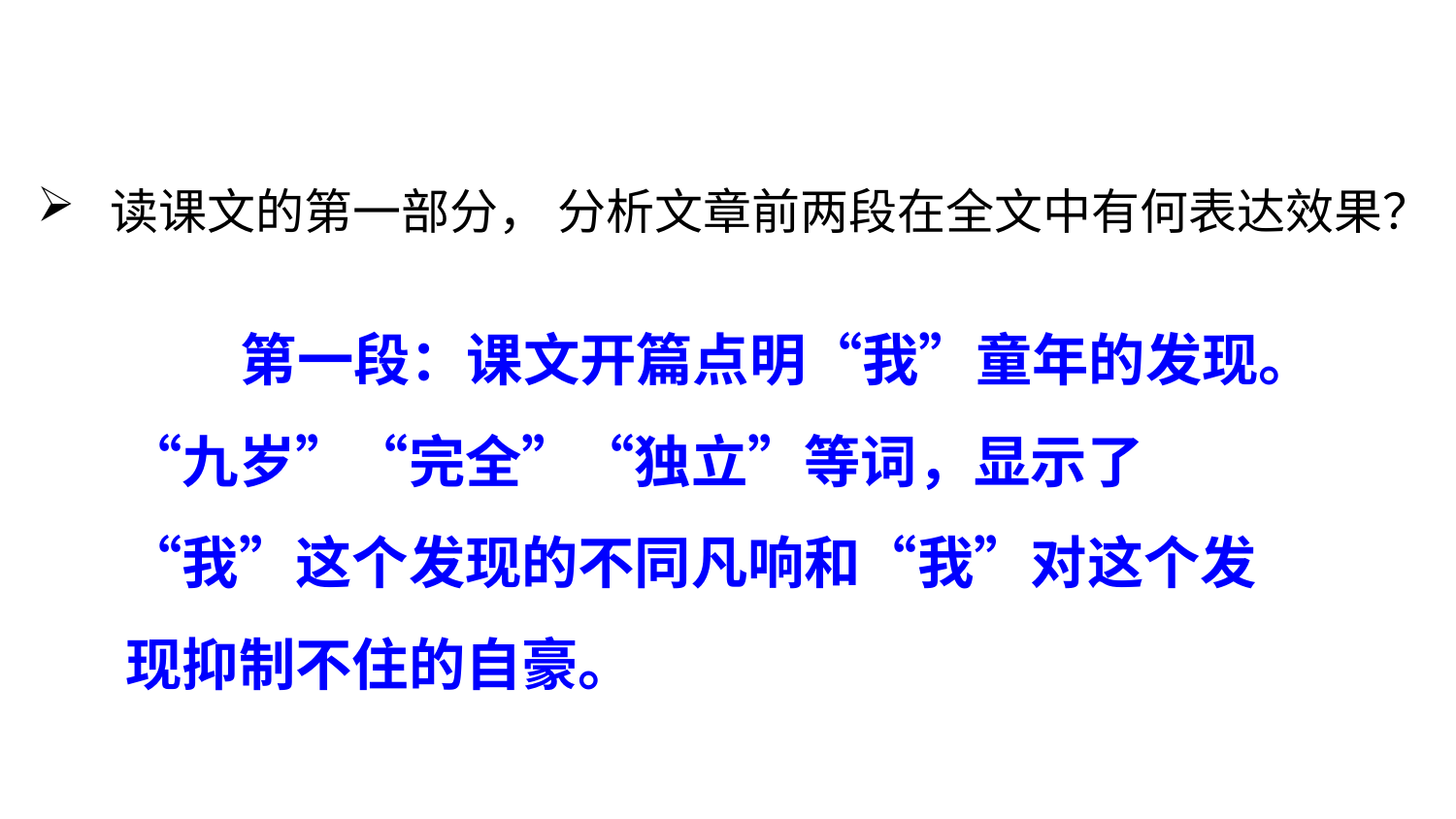

读课文的第一部分， 分析文章前两段在全文中有何表达效果？
第一段：课文开篇点明“我”童年的发现。“九岁”“完全”“独立”等词，显示了“我”这个发现的不同凡响和“我”对这个发现抑制不住的自豪。